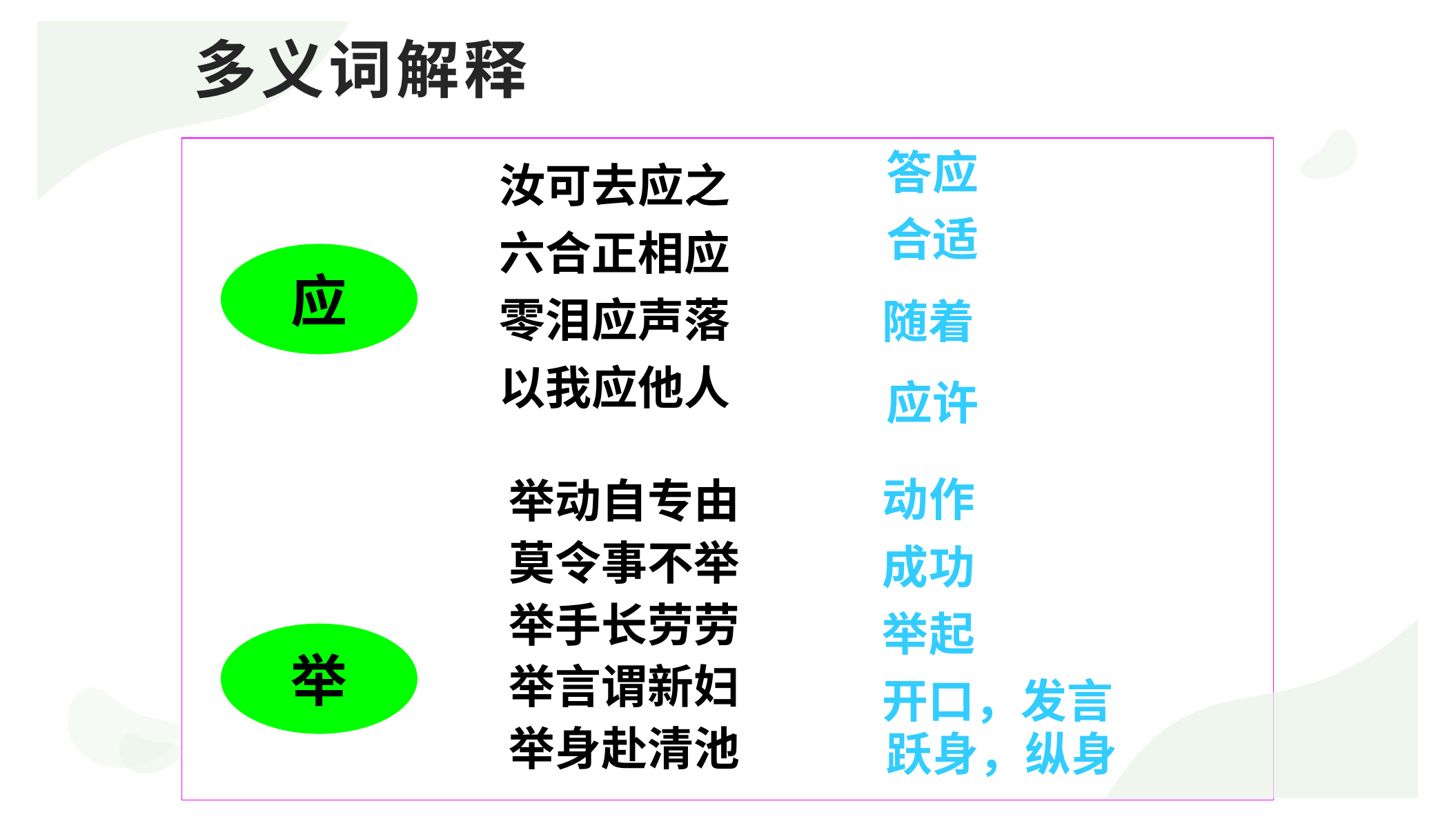

多义词解释

答应

汝可去应之
六合正相应
零泪应声落
以我应他人
合适
应
随着
应许
动作
举动自专由
莫令事不举
举手长劳劳
举言谓新妇
举身赴清池
成功

举起
举
开口，发言

跃身，纵身